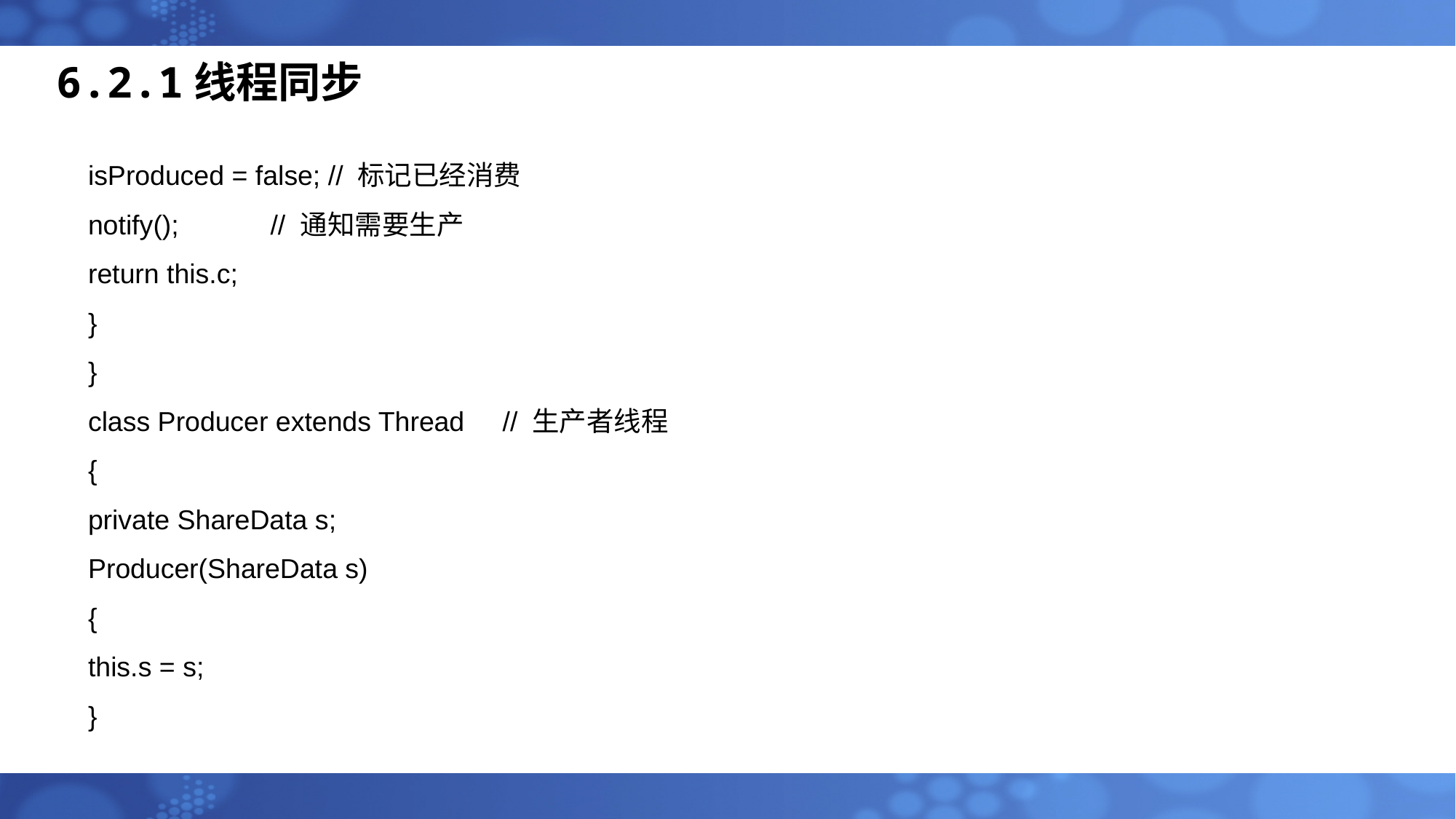

6.2.1线程同步
isProduced = false; // 标记已经消费
notify();            // 通知需要生产
return this.c;
}
}
class Producer extends Thread     // 生产者线程
{
private ShareData s;
Producer(ShareData s)
{
this.s = s;
}